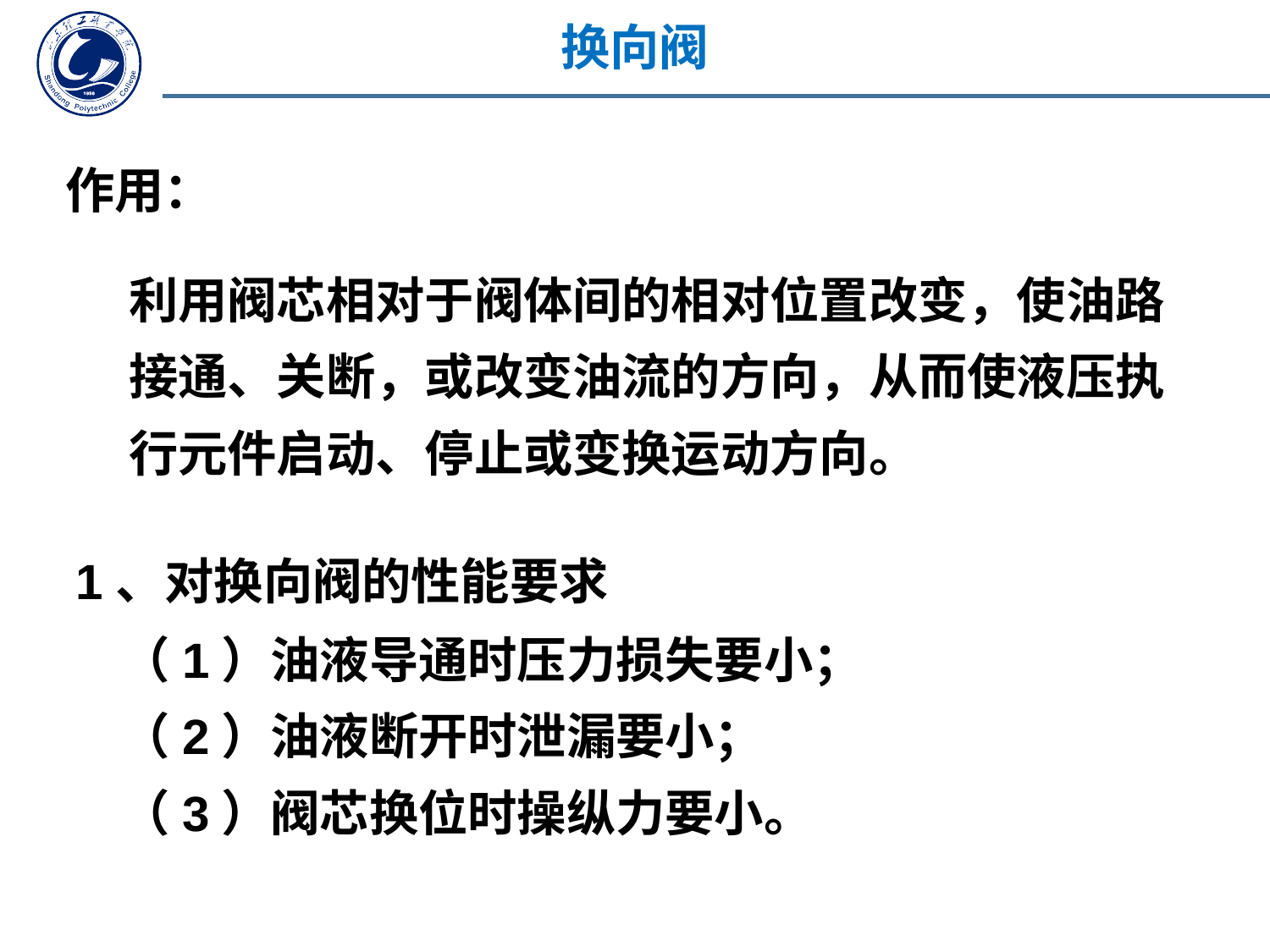

换向阀
作用：
利用阀芯相对于阀体间的相对位置改变，使油路接通、关断，或改变油流的方向，从而使液压执行元件启动、停止或变换运动方向。
1、对换向阀的性能要求
（1）油液导通时压力损失要小；
（2）油液断开时泄漏要小；
（3）阀芯换位时操纵力要小。